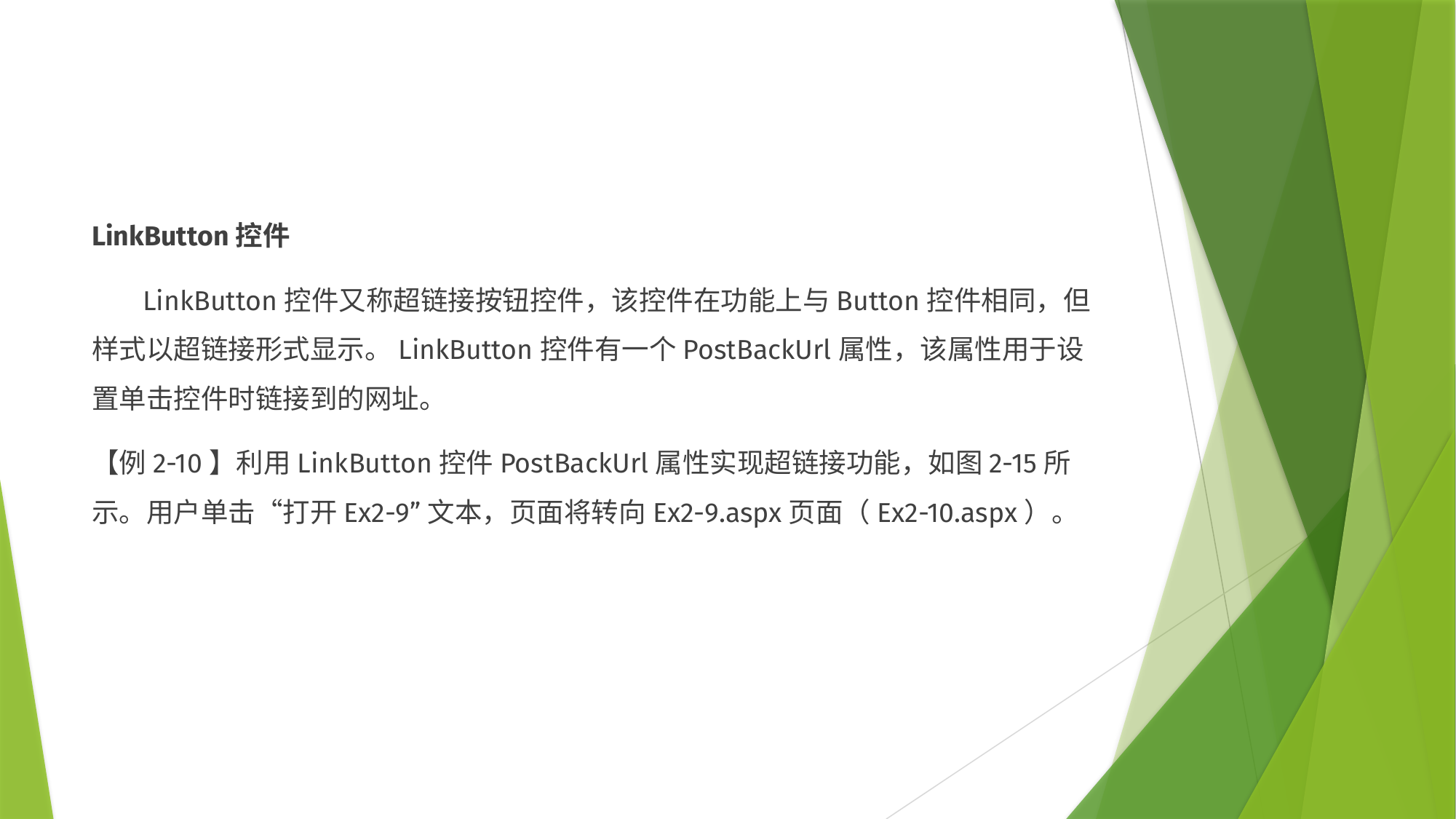

#
LinkButton控件
       LinkButton控件又称超链接按钮控件，该控件在功能上与Button控件相同，但样式以超链接形式显示。LinkButton控件有一个PostBackUrl属性，该属性用于设置单击控件时链接到的网址。
【例2-10】利用LinkButton控件PostBackUrl属性实现超链接功能，如图2-15所示。用户单击“打开Ex2-9”文本，页面将转向Ex2-9.aspx页面（Ex2-10.aspx）。